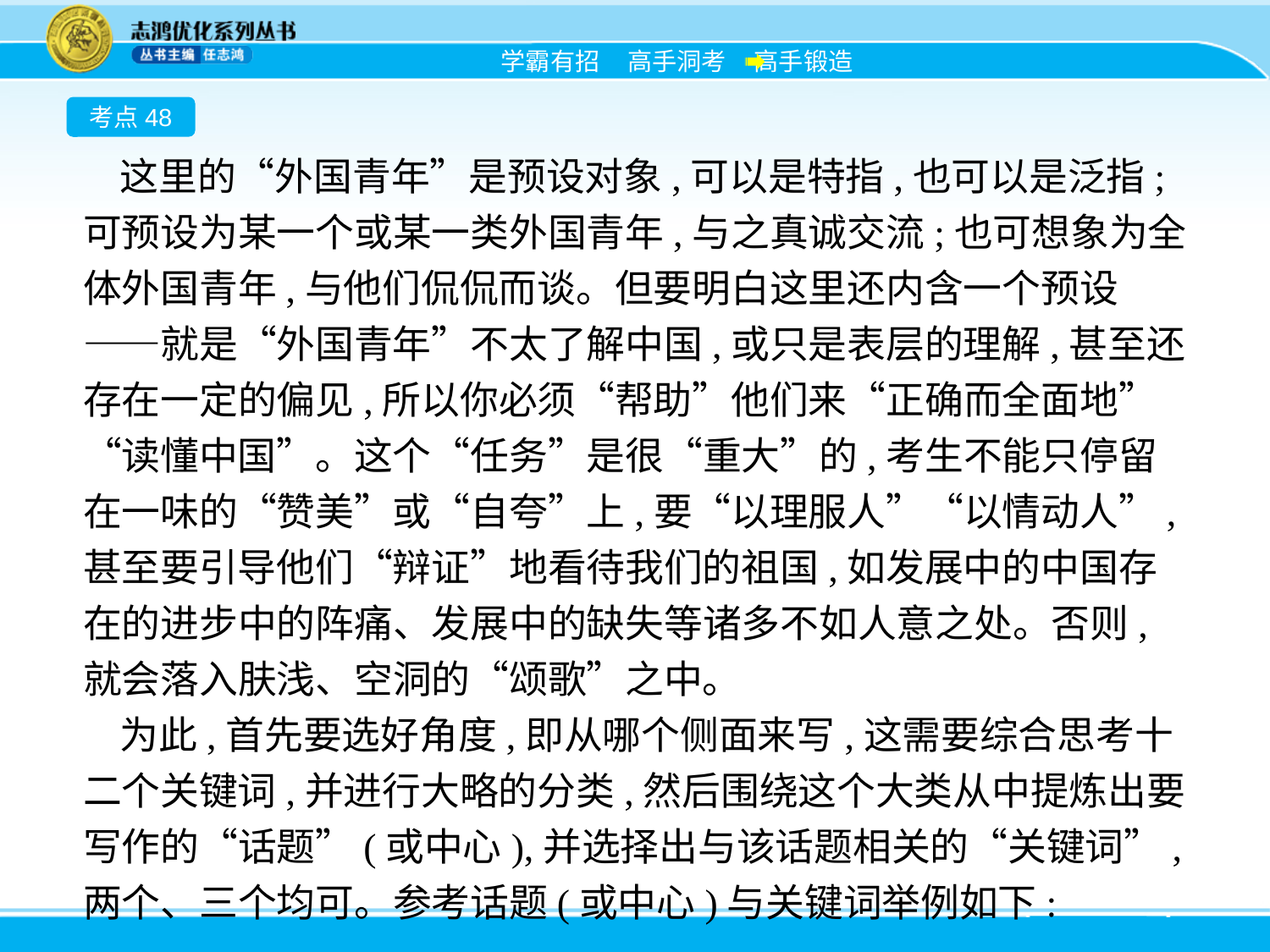

考点48
这里的“外国青年”是预设对象,可以是特指,也可以是泛指;可预设为某一个或某一类外国青年,与之真诚交流;也可想象为全体外国青年,与他们侃侃而谈。但要明白这里还内含一个预设——就是“外国青年”不太了解中国,或只是表层的理解,甚至还存在一定的偏见,所以你必须“帮助”他们来“正确而全面地”“读懂中国”。这个“任务”是很“重大”的,考生不能只停留在一味的“赞美”或“自夸”上,要“以理服人”“以情动人”,甚至要引导他们“辩证”地看待我们的祖国,如发展中的中国存在的进步中的阵痛、发展中的缺失等诸多不如人意之处。否则,就会落入肤浅、空洞的“颂歌”之中。
为此,首先要选好角度,即从哪个侧面来写,这需要综合思考十二个关键词,并进行大略的分类,然后围绕这个大类从中提炼出要写作的“话题”(或中心),并选择出与该话题相关的“关键词”,两个、三个均可。参考话题(或中心)与关键词举例如下: